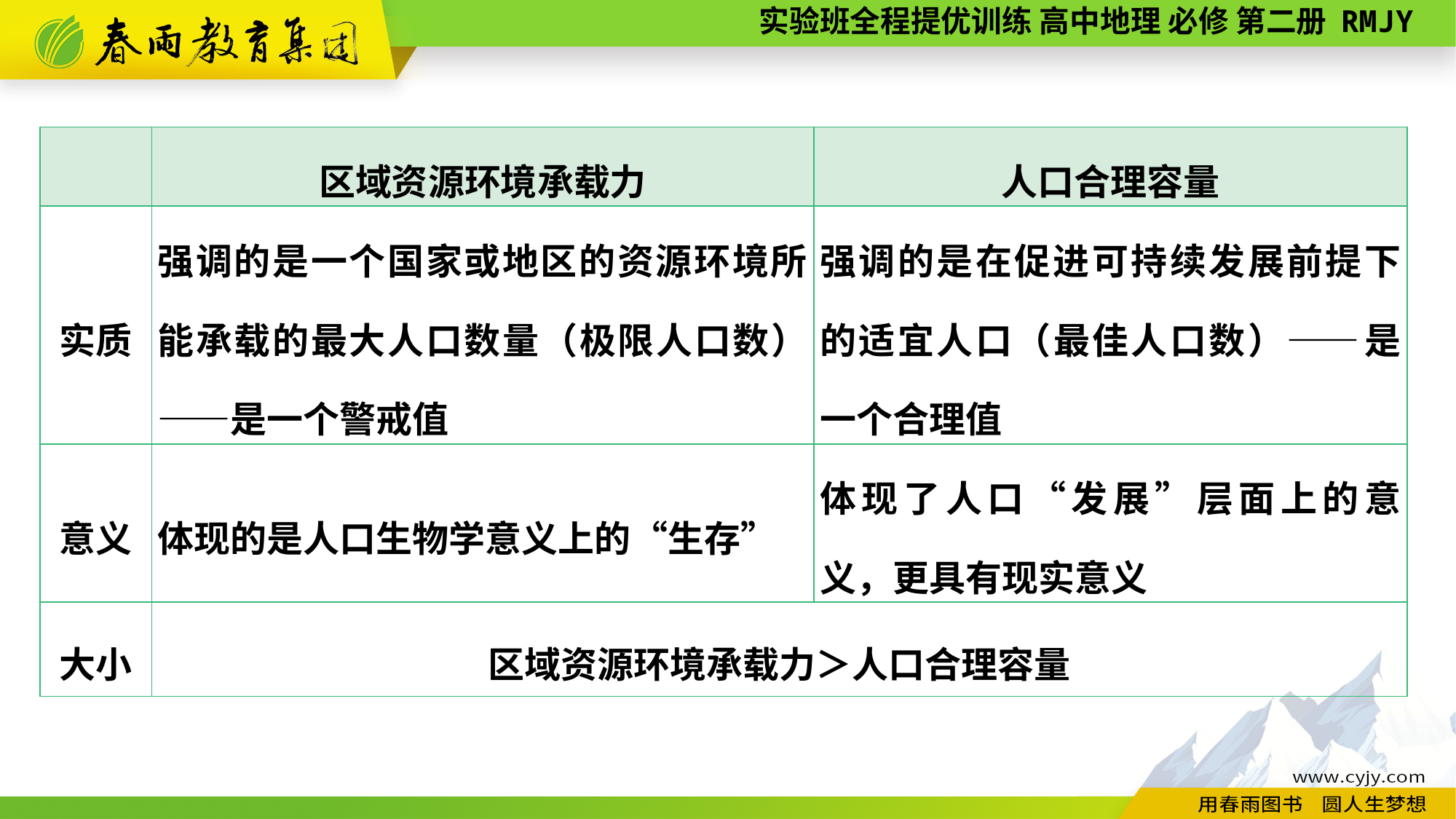

|  | 区域资源环境承载力 | 人口合理容量 |
| --- | --- | --- |
| 实质 | 强调的是一个国家或地区的资源环境所能承载的最大人口数量（极限人口数）——是一个警戒值 | 强调的是在促进可持续发展前提下的适宜人口（最佳人口数）——是一个合理值 |
| 意义 | 体现的是人口生物学意义上的“生存” | 体现了人口“发展”层面上的意义，更具有现实意义 |
| 大小 | 区域资源环境承载力＞人口合理容量 |  |